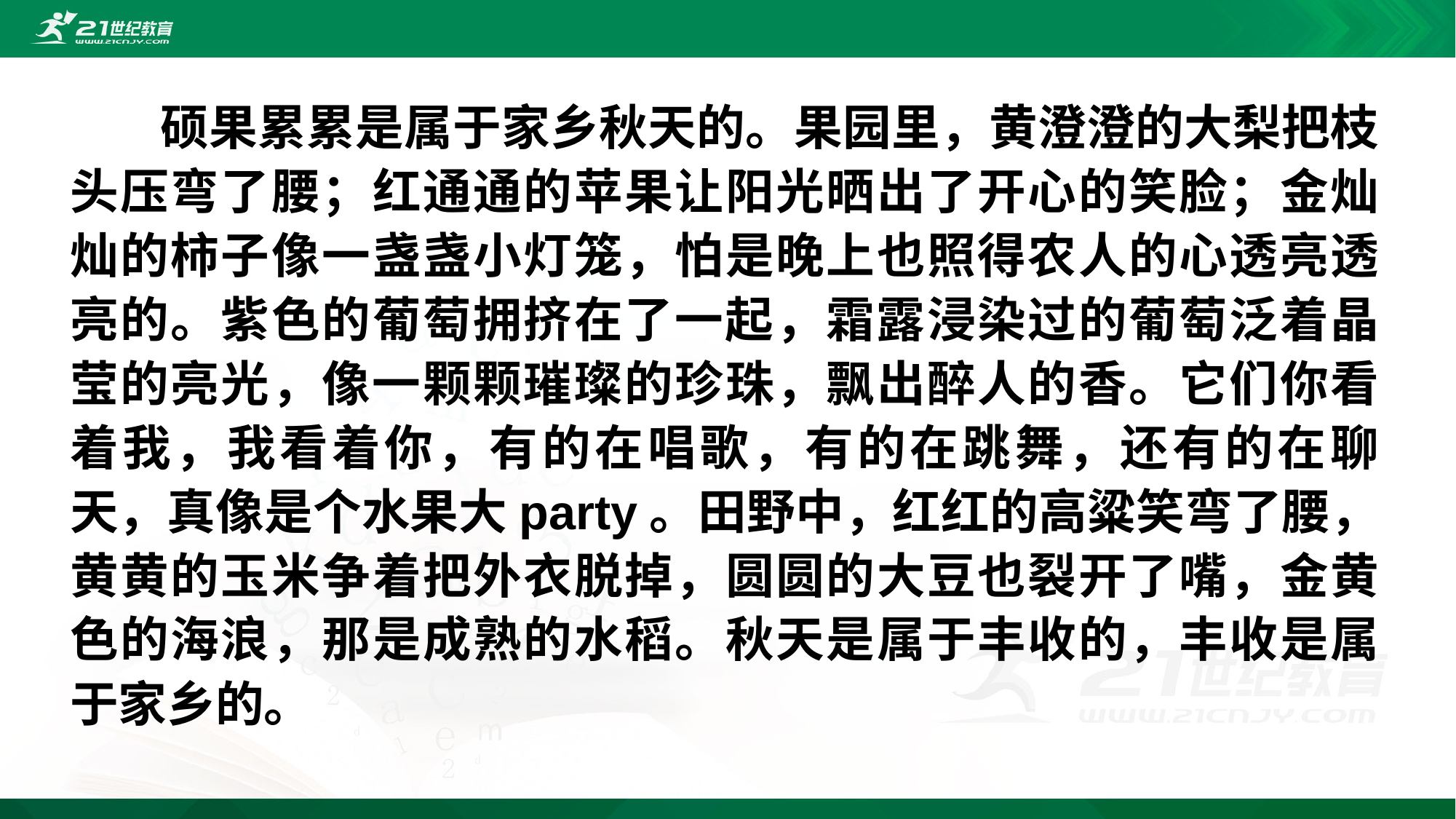

硕果累累是属于家乡秋天的。果园里，黄澄澄的大梨把枝头压弯了腰；红通通的苹果让阳光晒出了开心的笑脸；金灿灿的柿子像一盏盏小灯笼，怕是晚上也照得农人的心透亮透亮的。紫色的葡萄拥挤在了一起，霜露浸染过的葡萄泛着晶莹的亮光，像一颗颗璀璨的珍珠，飘出醉人的香。它们你看着我，我看着你，有的在唱歌，有的在跳舞，还有的在聊天，真像是个水果大party。田野中，红红的高粱笑弯了腰，黄黄的玉米争着把外衣脱掉，圆圆的大豆也裂开了嘴，金黄色的海浪，那是成熟的水稻。秋天是属于丰收的，丰收是属于家乡的。